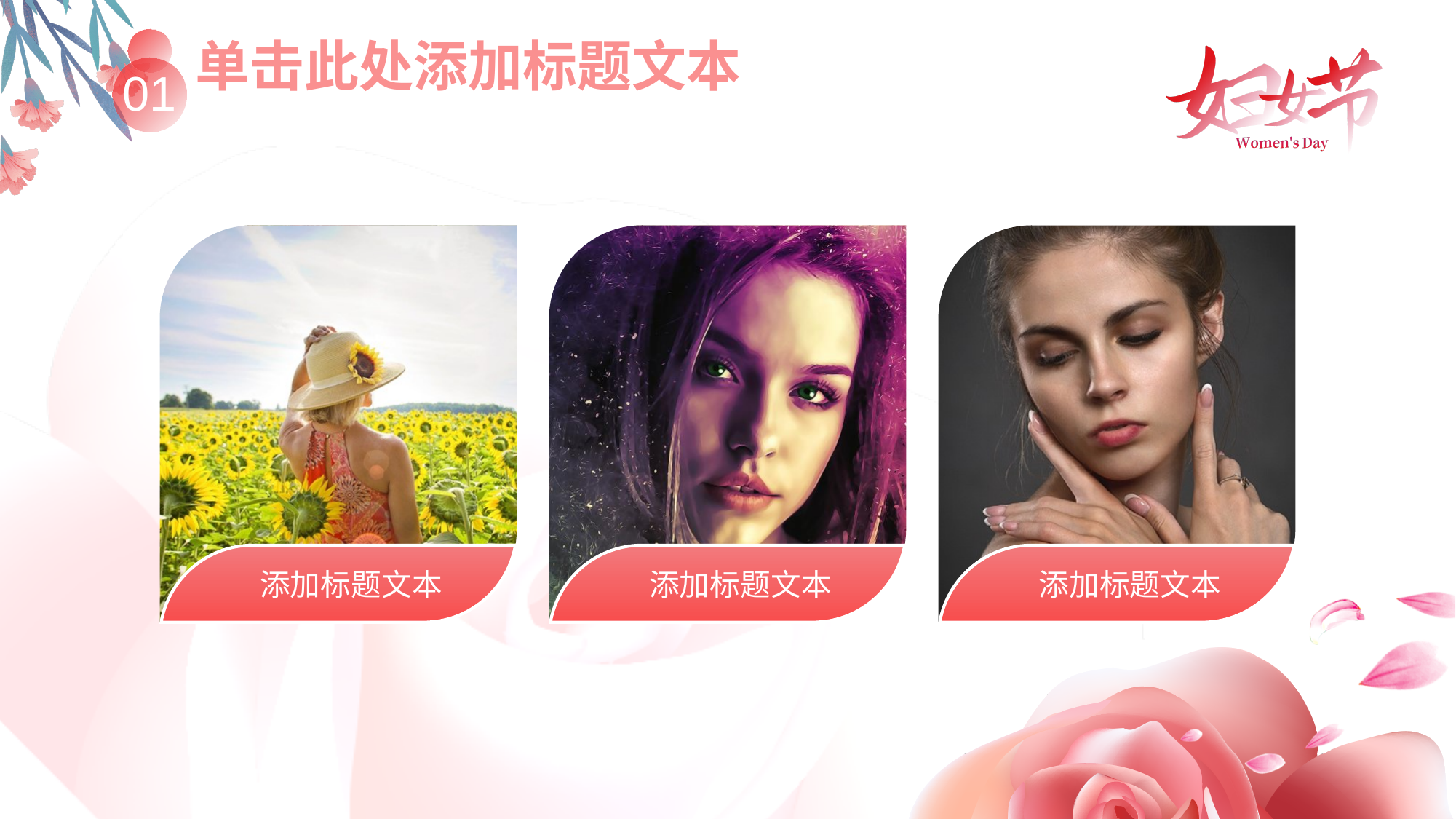

单击此处添加标题文本
Click here to add title text
01

添加标题文本
添加标题文本
添加标题文本